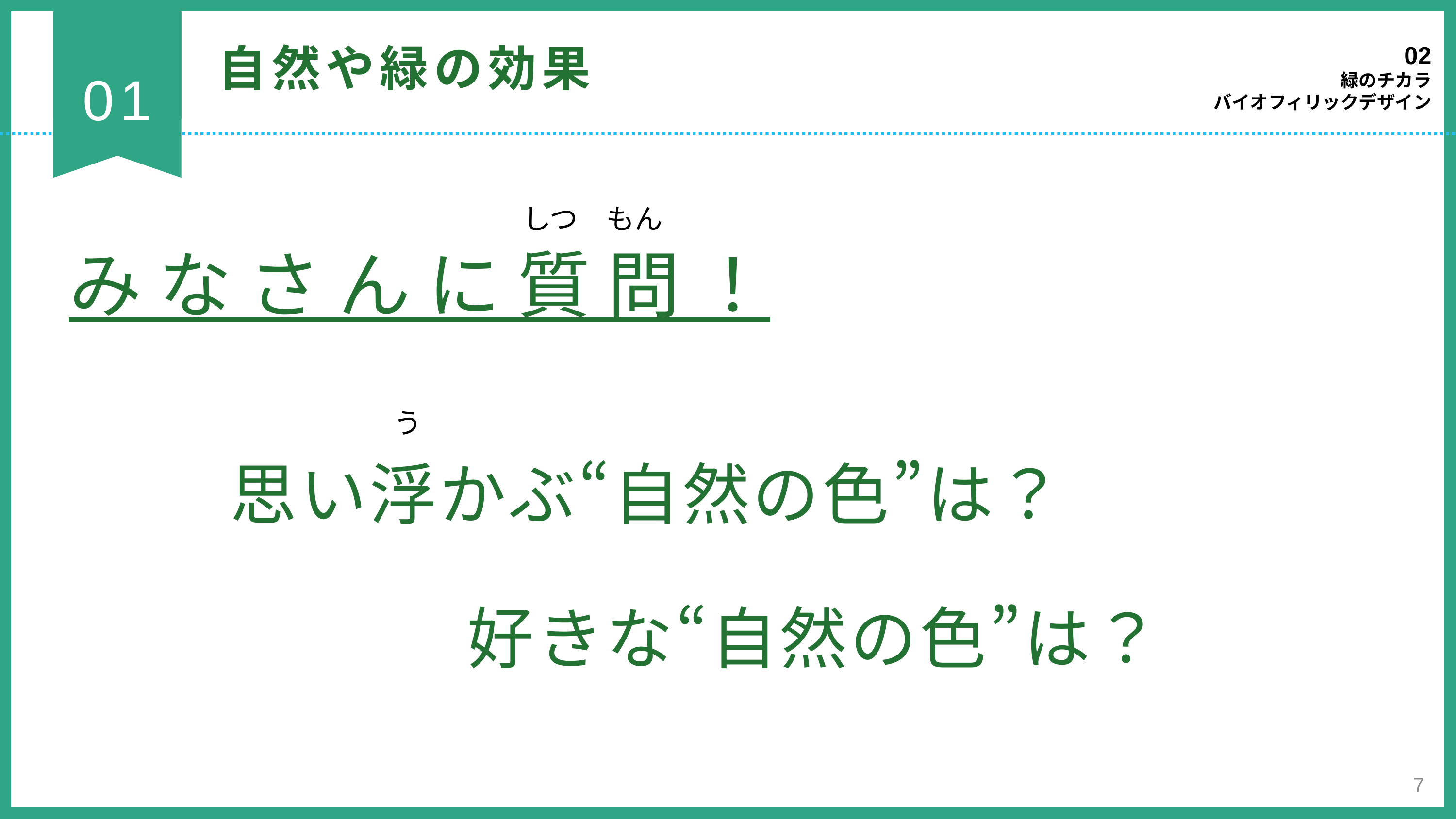

02
緑のチカラ
バイオフィリックデザイン
自然や緑の効果
01

しつ　もん
みなさんに質問！
う
思い浮かぶ“自然の色”は？
好きな“自然の色”は？
7